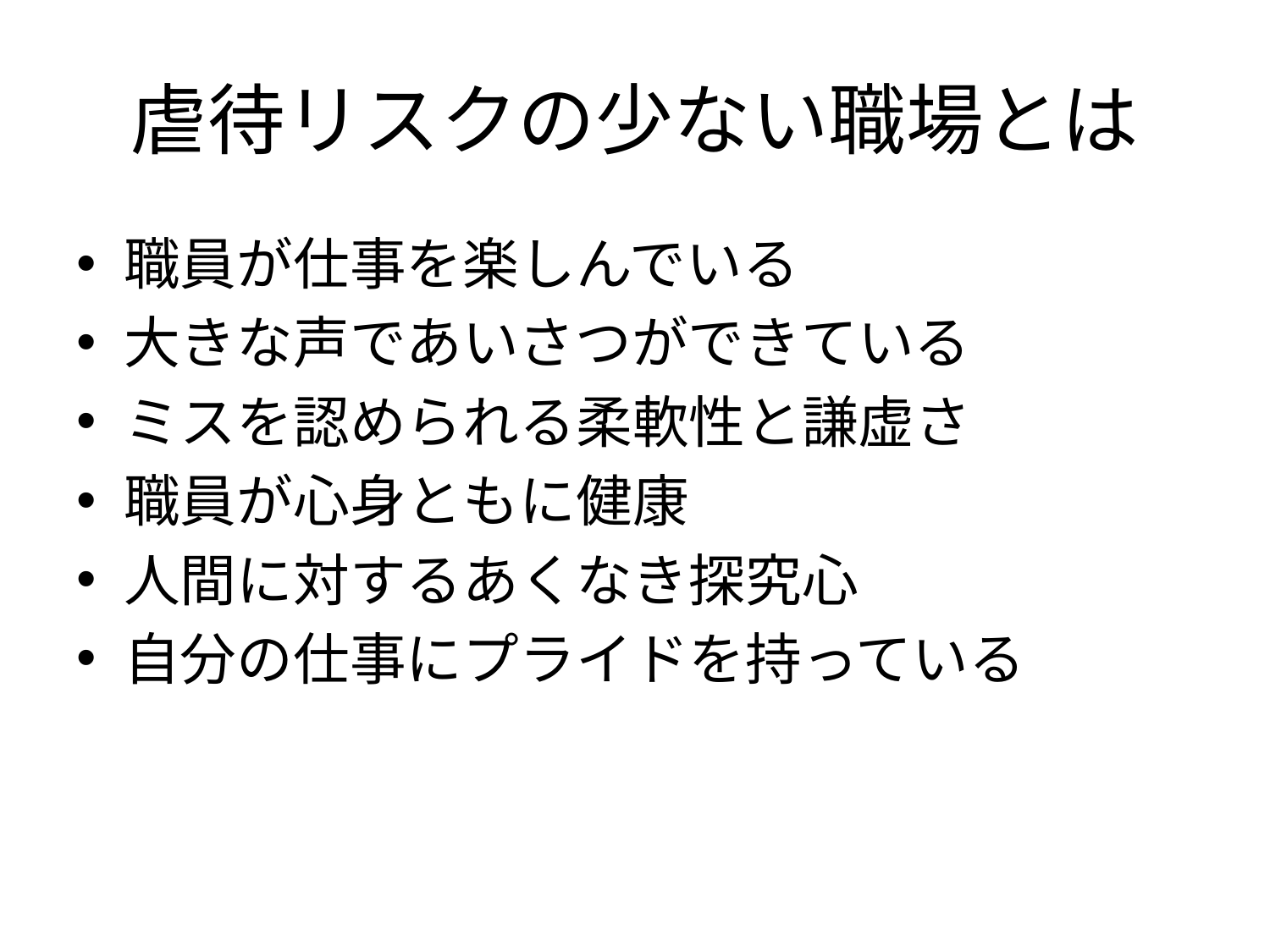

# 虐待リスクの少ない職場とは
職員が仕事を楽しんでいる
大きな声であいさつができている
ミスを認められる柔軟性と謙虚さ
職員が心身ともに健康
人間に対するあくなき探究心
自分の仕事にプライドを持っている